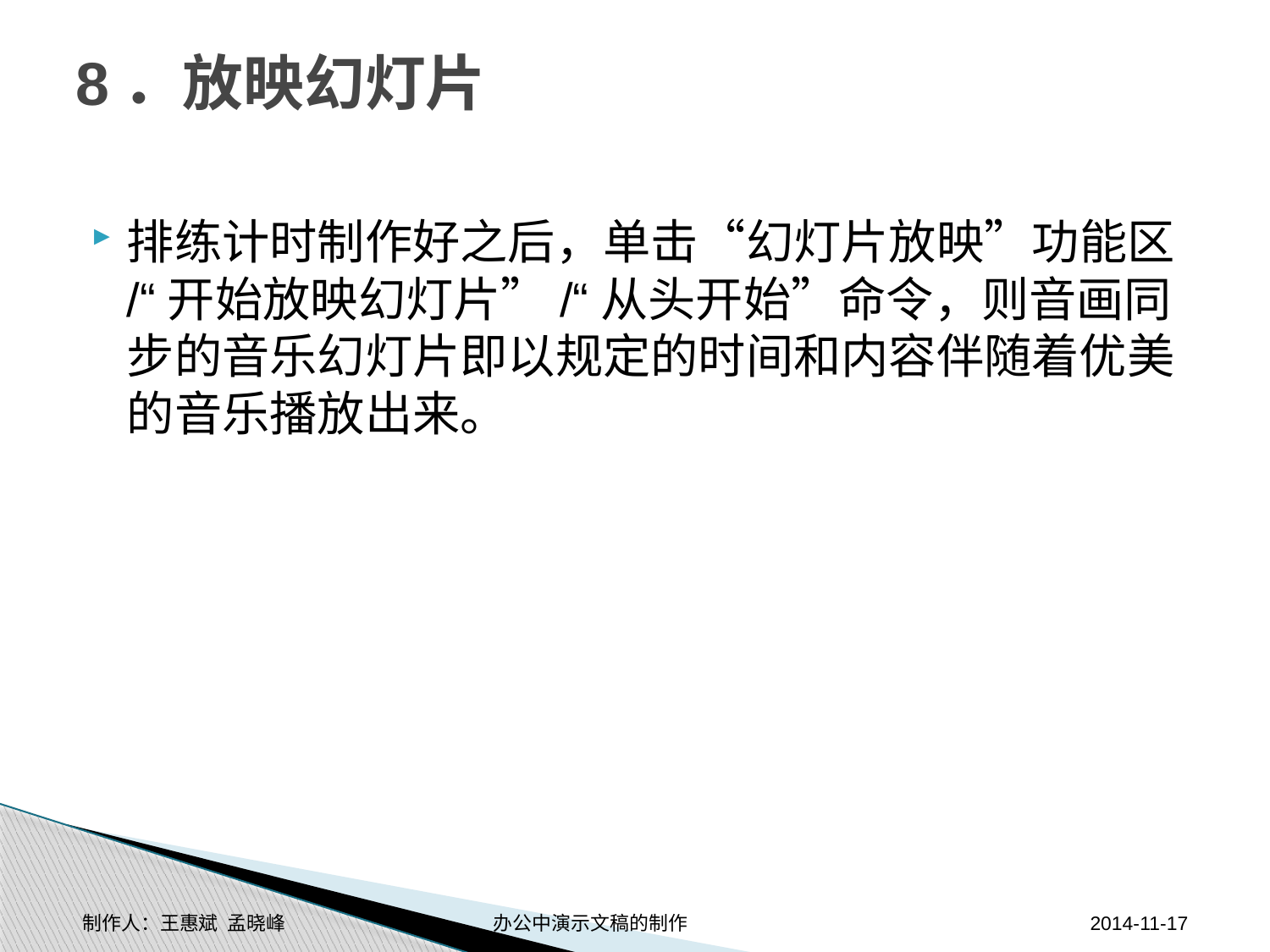

# 8．放映幻灯片
排练计时制作好之后，单击“幻灯片放映”功能区/“开始放映幻灯片”/“从头开始”命令，则音画同步的音乐幻灯片即以规定的时间和内容伴随着优美的音乐播放出来。

制作人：王惠斌  孟晓峰                                               办公中演示文稿的制作
2014-11-17